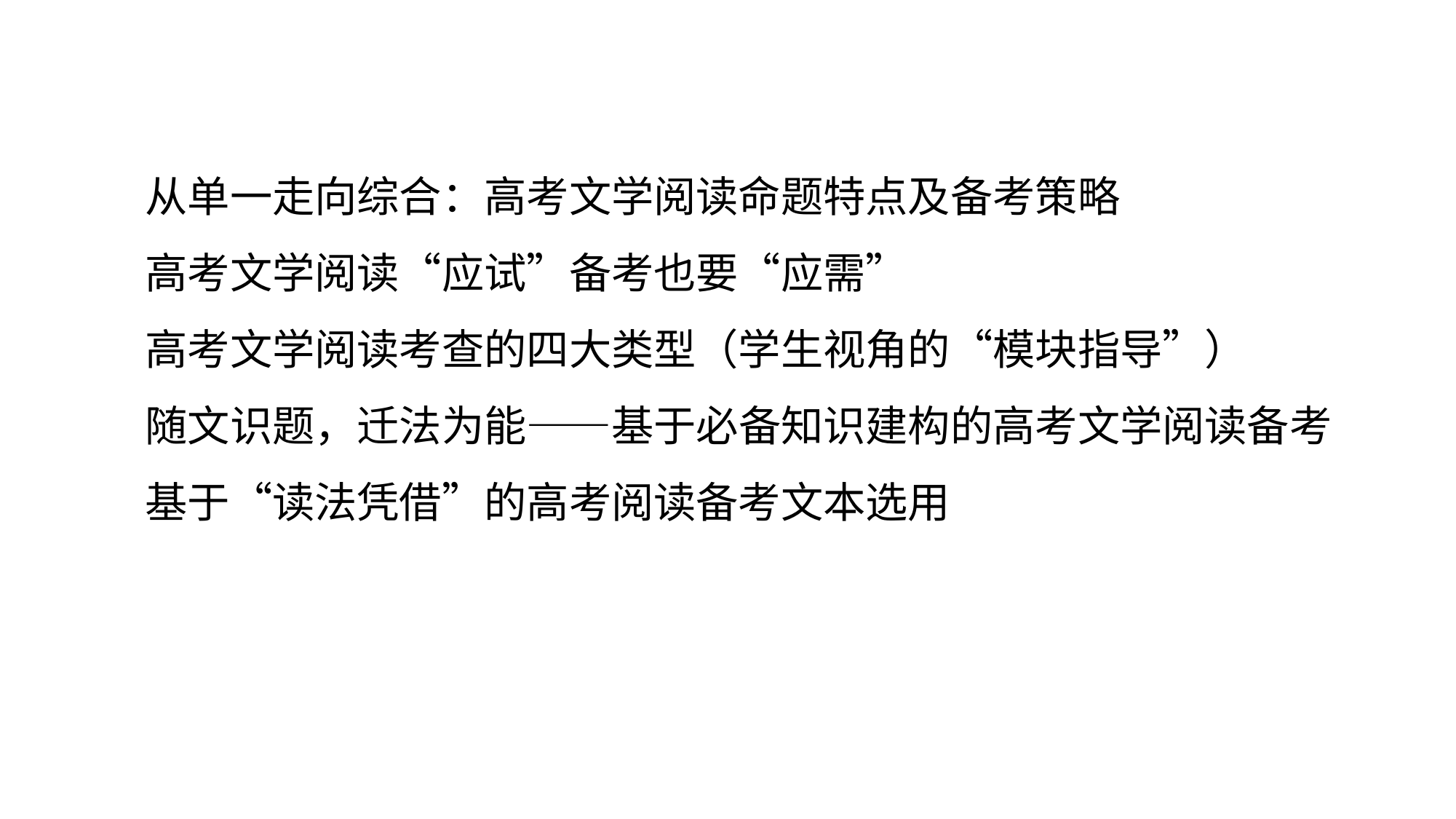

从单一走向综合：高考文学阅读命题特点及备考策略
高考文学阅读“应试”备考也要“应需”
高考文学阅读考查的四大类型（学生视角的“模块指导”）
随文识题，迁法为能——基于必备知识建构的高考文学阅读备考
基于“读法凭借”的高考阅读备考文本选用